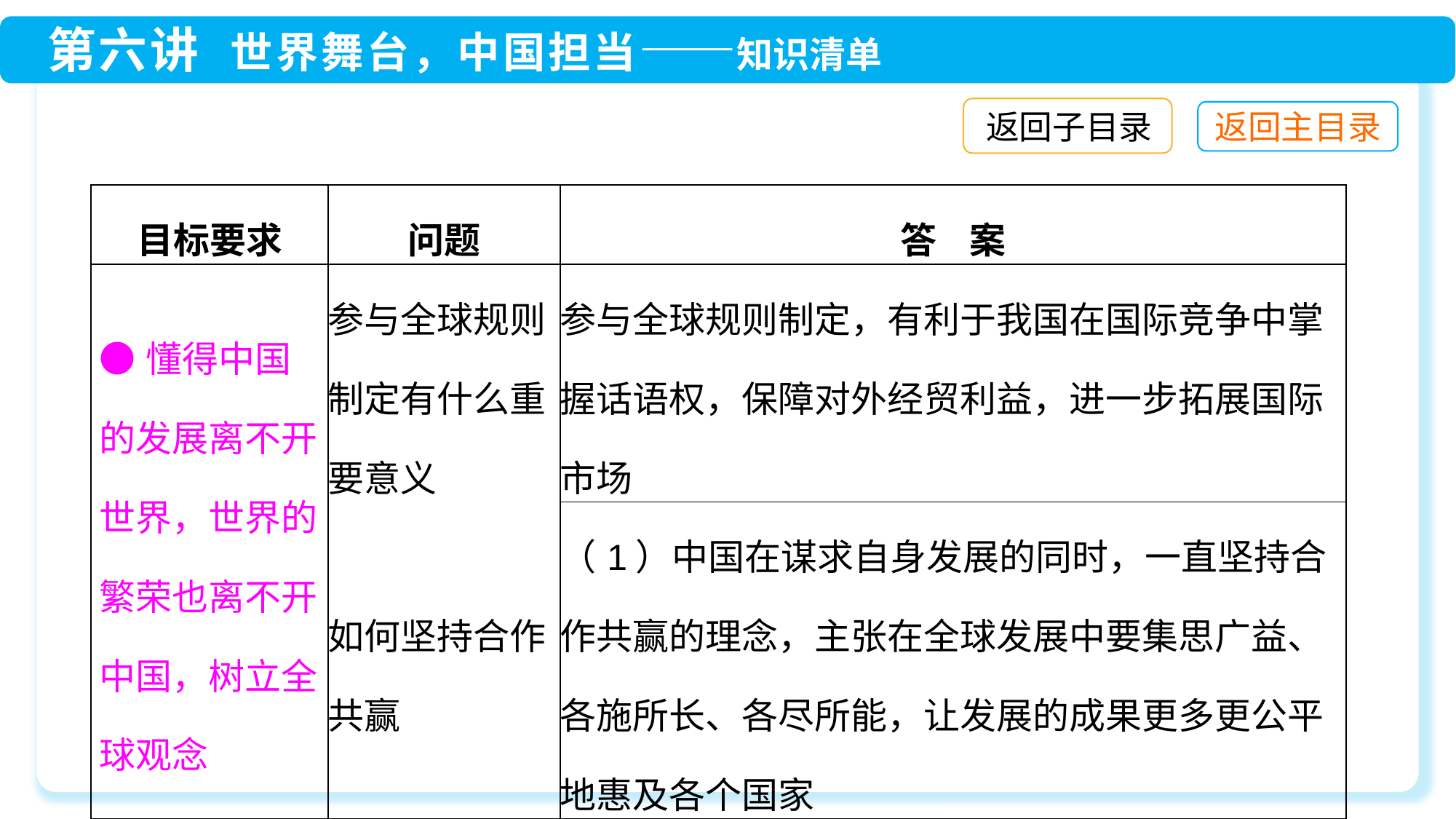

返回子目录
| 目标要求 | 问题 | 答 案 |
| --- | --- | --- |
| ●懂得中国的发展离不开世界，世界的繁荣也离不开中国，树立全球观念 | 参与全球规则制定有什么重要意义 | 参与全球规则制定，有利于我国在国际竞争中掌握话语权，保障对外经贸利益，进一步拓展国际市场 |
|  | 如何坚持合作共赢 |  |
|  |  | （1）中国在谋求自身发展的同时，一直坚持合作共赢的理念，主张在全球发展中要集思广益、各施所长、各尽所能，让发展的成果更多更公平地惠及各个国家 |